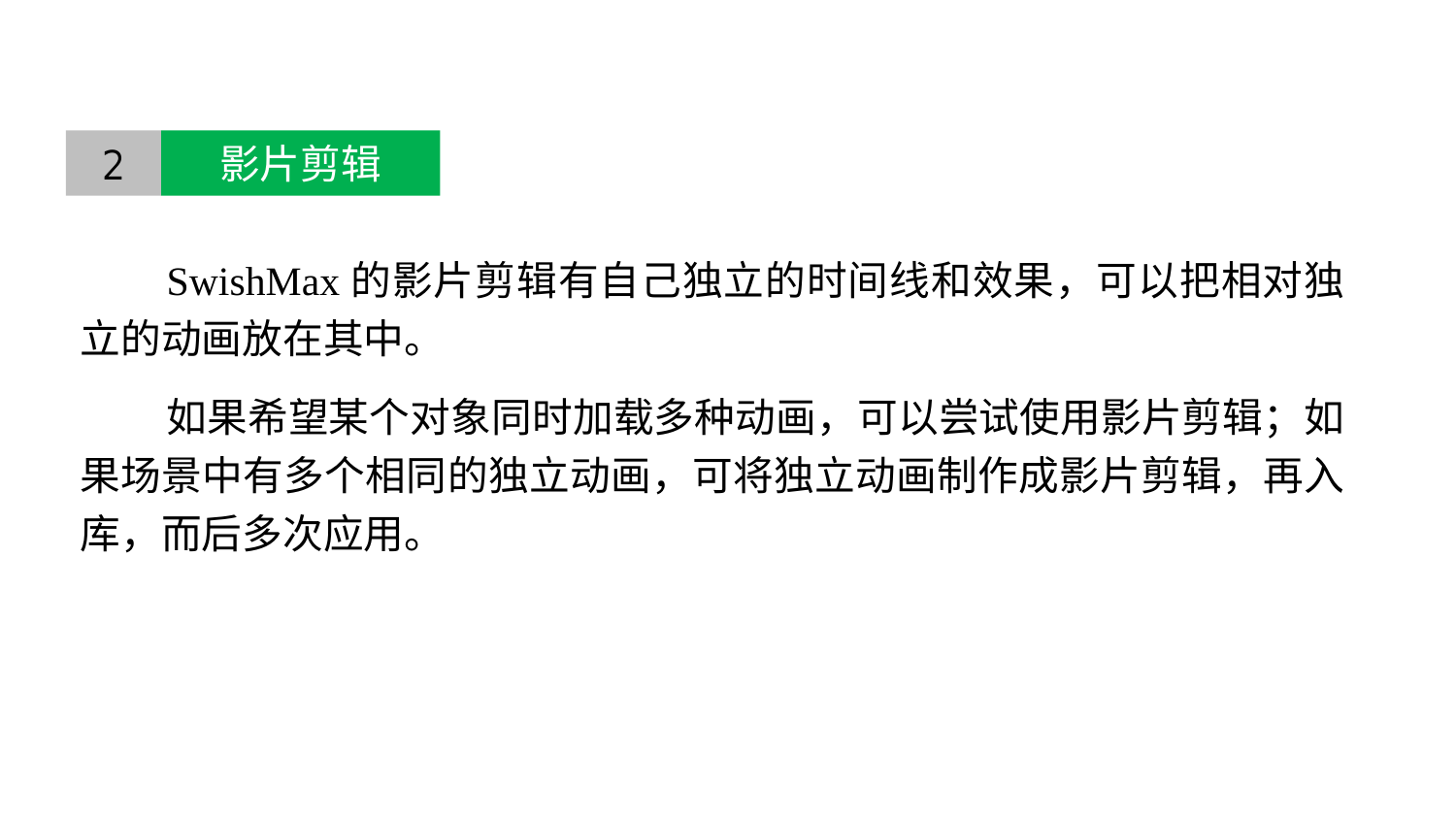

2
影片剪辑
SwishMax的影片剪辑有自己独立的时间线和效果，可以把相对独立的动画放在其中。
如果希望某个对象同时加载多种动画，可以尝试使用影片剪辑；如果场景中有多个相同的独立动画，可将独立动画制作成影片剪辑，再入库，而后多次应用。